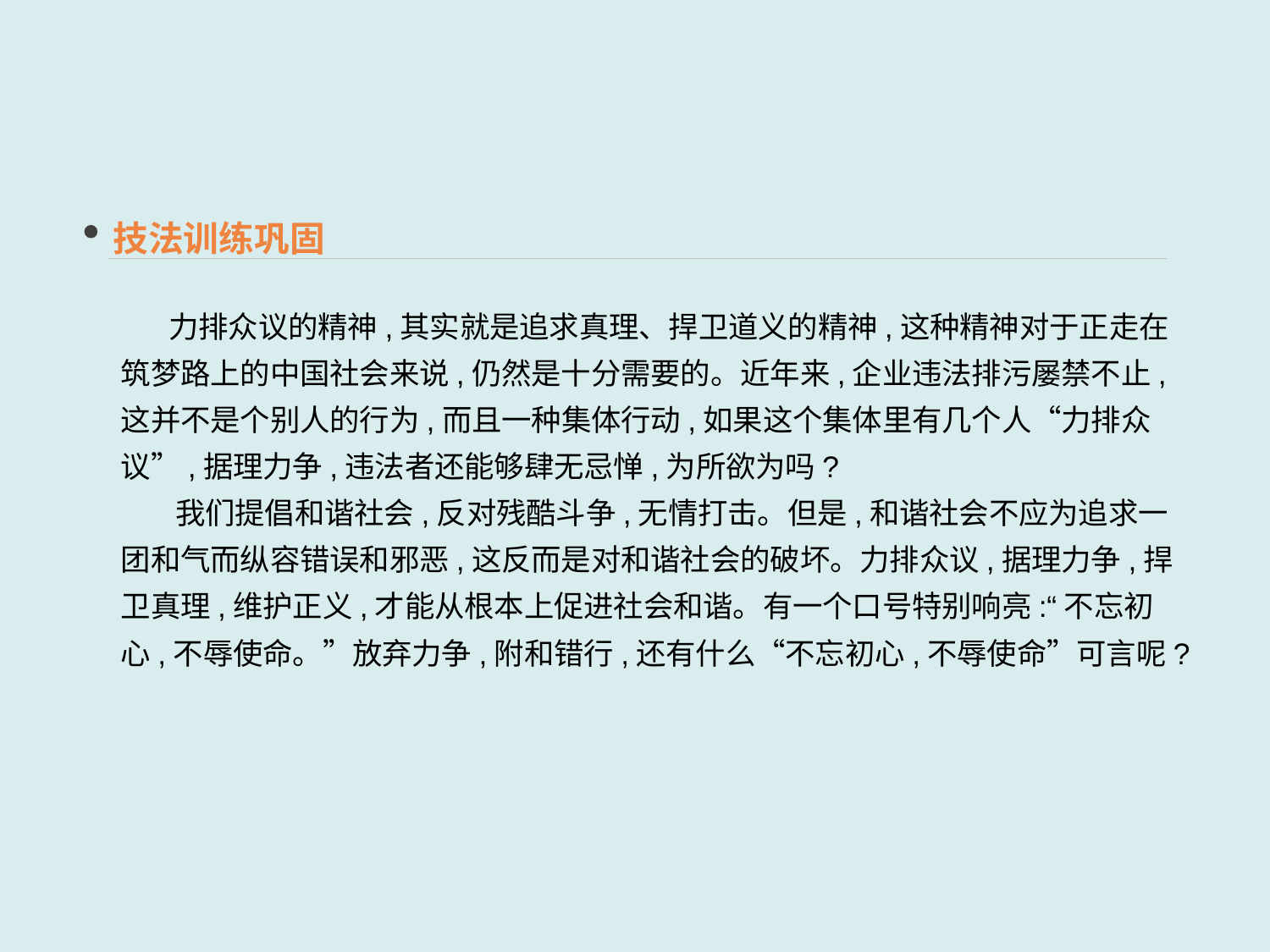

技法训练巩固

      力排众议的精神,其实就是追求真理、捍卫道义的精神,这种精神对于正走在筑梦路上的中国社会来说,仍然是十分需要的。近年来,企业违法排污屡禁不止,这并不是个别人的行为,而且一种集体行动,如果这个集体里有几个人“力排众议”,据理力争,违法者还能够肆无忌惮,为所欲为吗?
       我们提倡和谐社会,反对残酷斗争,无情打击。但是,和谐社会不应为追求一团和气而纵容错误和邪恶,这反而是对和谐社会的破坏。力排众议,据理力争,捍卫真理,维护正义,才能从根本上促进社会和谐。有一个口号特别响亮:“不忘初心,不辱使命。”放弃力争,附和错行,还有什么“不忘初心,不辱使命”可言呢?